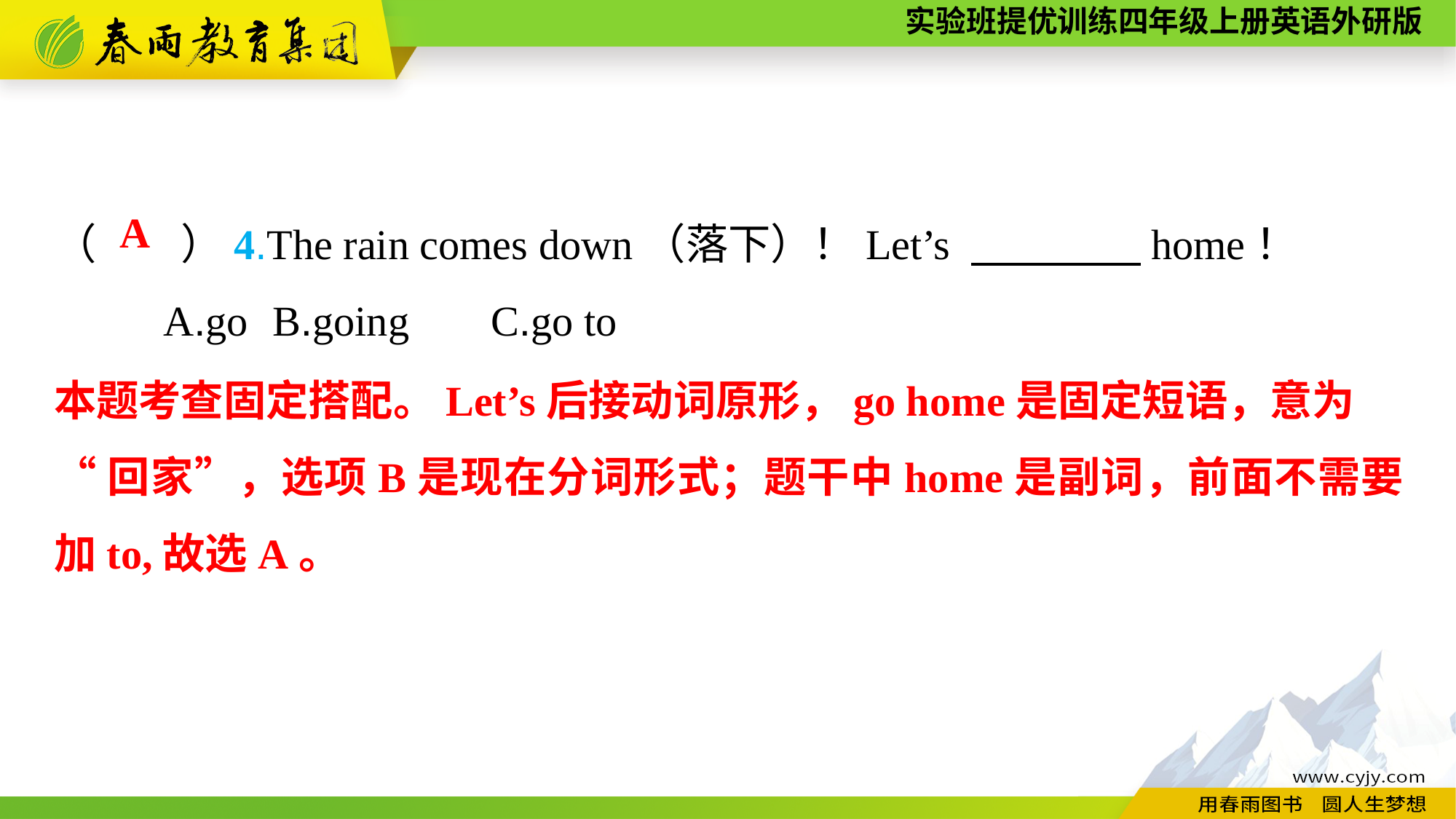

（　　）4.The rain comes down（落下）！Let’s 　　　　home！
	A.go	B.going	C.go to
A
本题考查固定搭配。Let’s后接动词原形，go home是固定短语，意为
“回家”，选项B是现在分词形式；题干中home是副词，前面不需要加to,故选A。